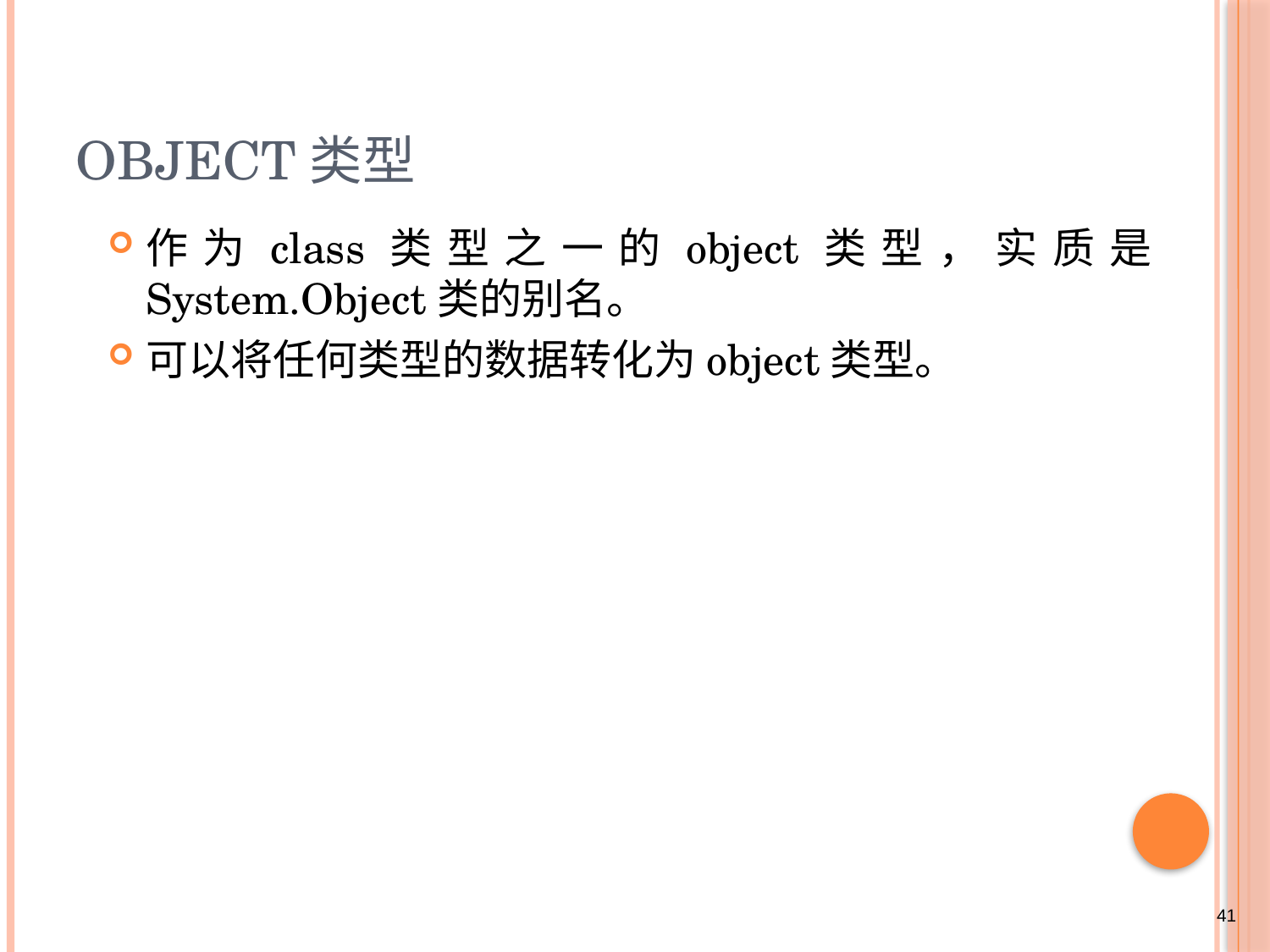

# object类型
作为class类型之一的object类型，实质是System.Object类的别名。
可以将任何类型的数据转化为object类型。
41